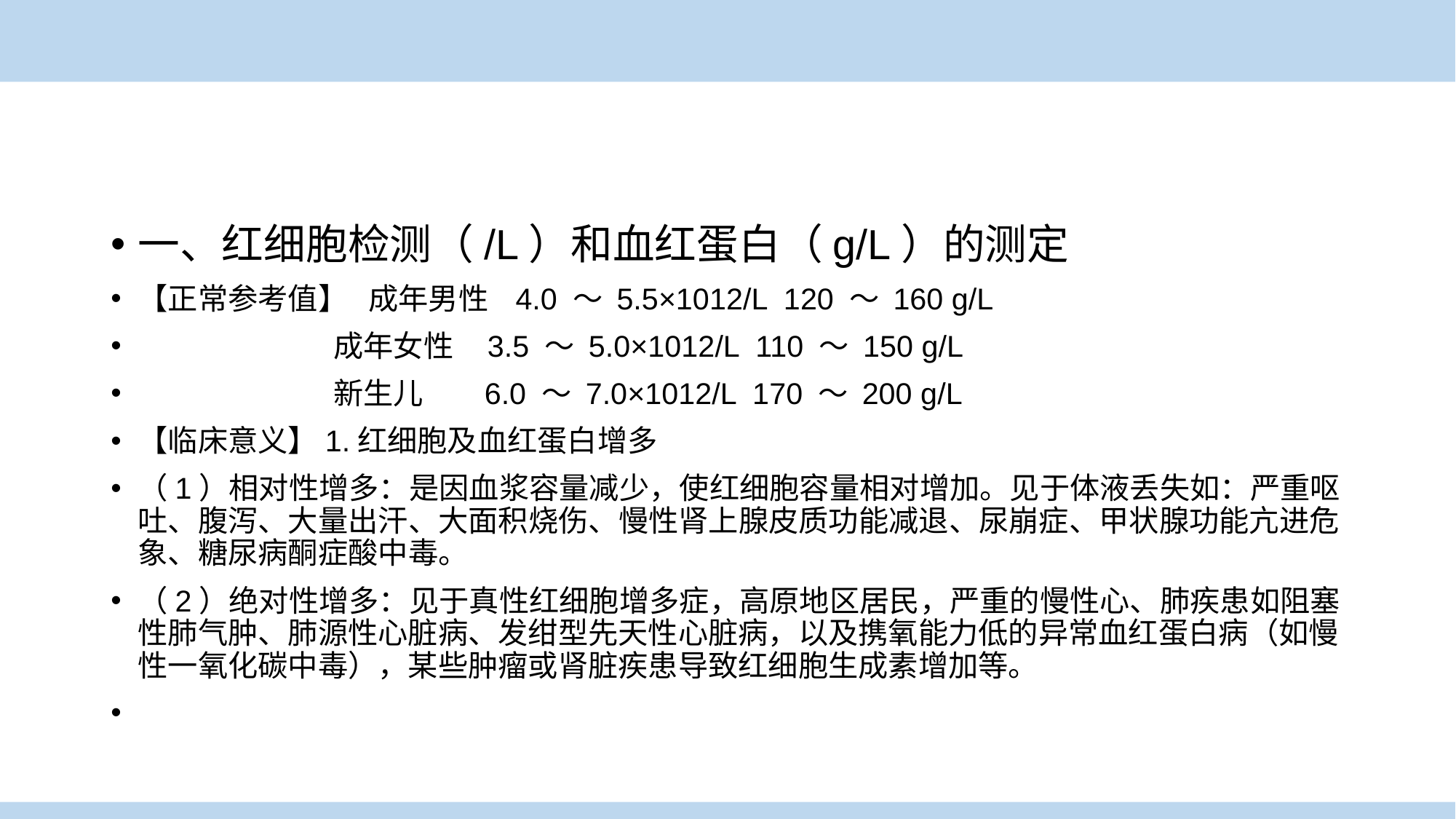

一、红细胞检测（/L）和血红蛋白（g/L）的测定
【正常参考值】   成年男性   4.0 ～ 5.5×1012/L  120 ～ 160 g/L
                            成年女性    3.5 ～ 5.0×1012/L  110 ～ 150 g/L
                            新生儿        6.0 ～ 7.0×1012/L  170 ～ 200 g/L
【临床意义】1.红细胞及血红蛋白增多
（1）相对性增多：是因血浆容量减少，使红细胞容量相对增加。见于体液丢失如：严重呕吐、腹泻、大量出汗、大面积烧伤、慢性肾上腺皮质功能减退、尿崩症、甲状腺功能亢进危象、糖尿病酮症酸中毒。
（2）绝对性增多：见于真性红细胞增多症，高原地区居民，严重的慢性心、肺疾患如阻塞性肺气肿、肺源性心脏病、发绀型先天性心脏病，以及携氧能力低的异常血红蛋白病（如慢性一氧化碳中毒），某些肿瘤或肾脏疾患导致红细胞生成素增加等。